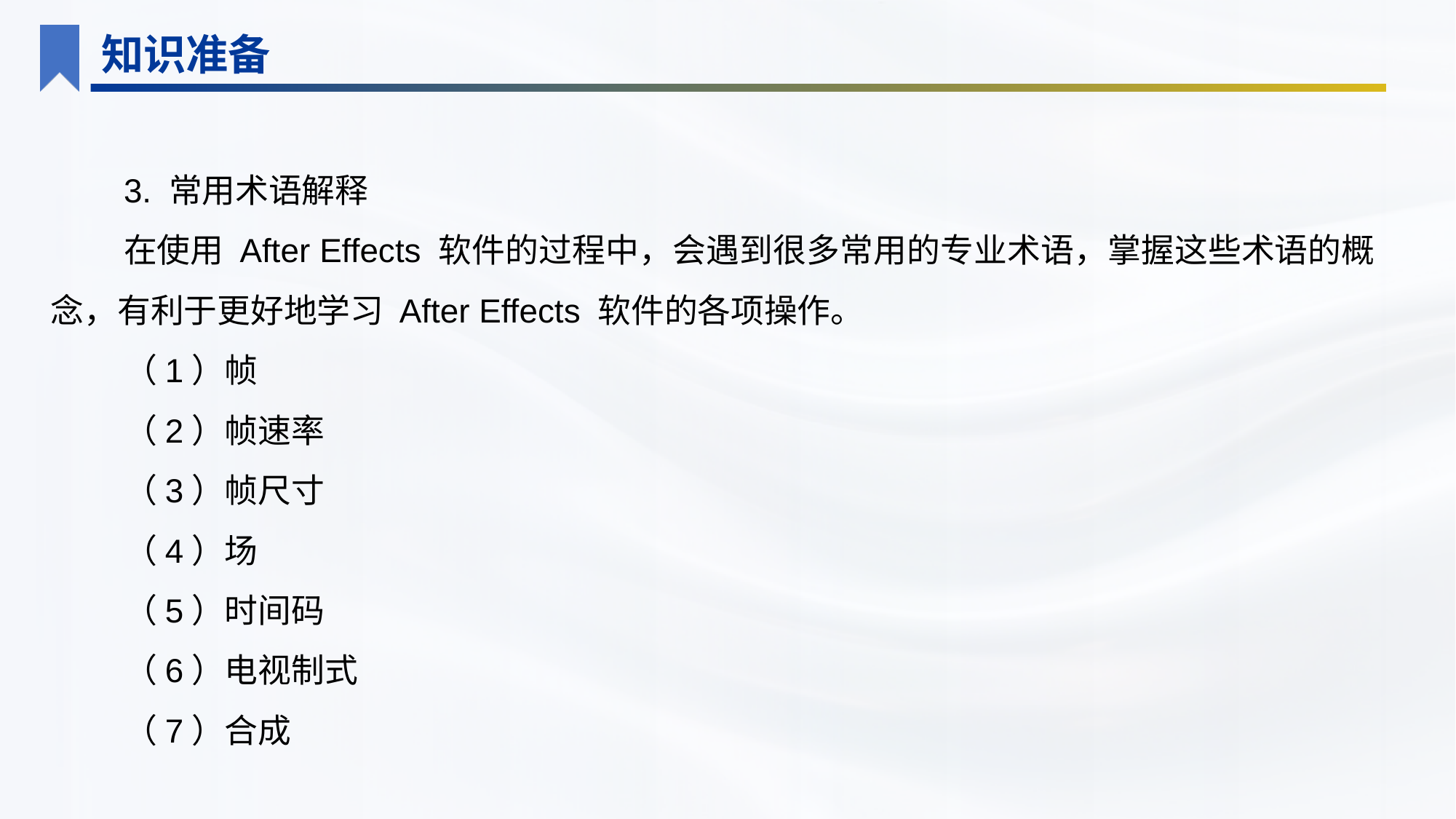

知识准备
3. 常用术语解释
在使用 After Effects 软件的过程中，会遇到很多常用的专业术语，掌握这些术语的概念，有利于更好地学习 After Effects 软件的各项操作。
（1）帧
（2）帧速率
（3）帧尺寸
（4）场
（5）时间码
（6）电视制式
（7）合成